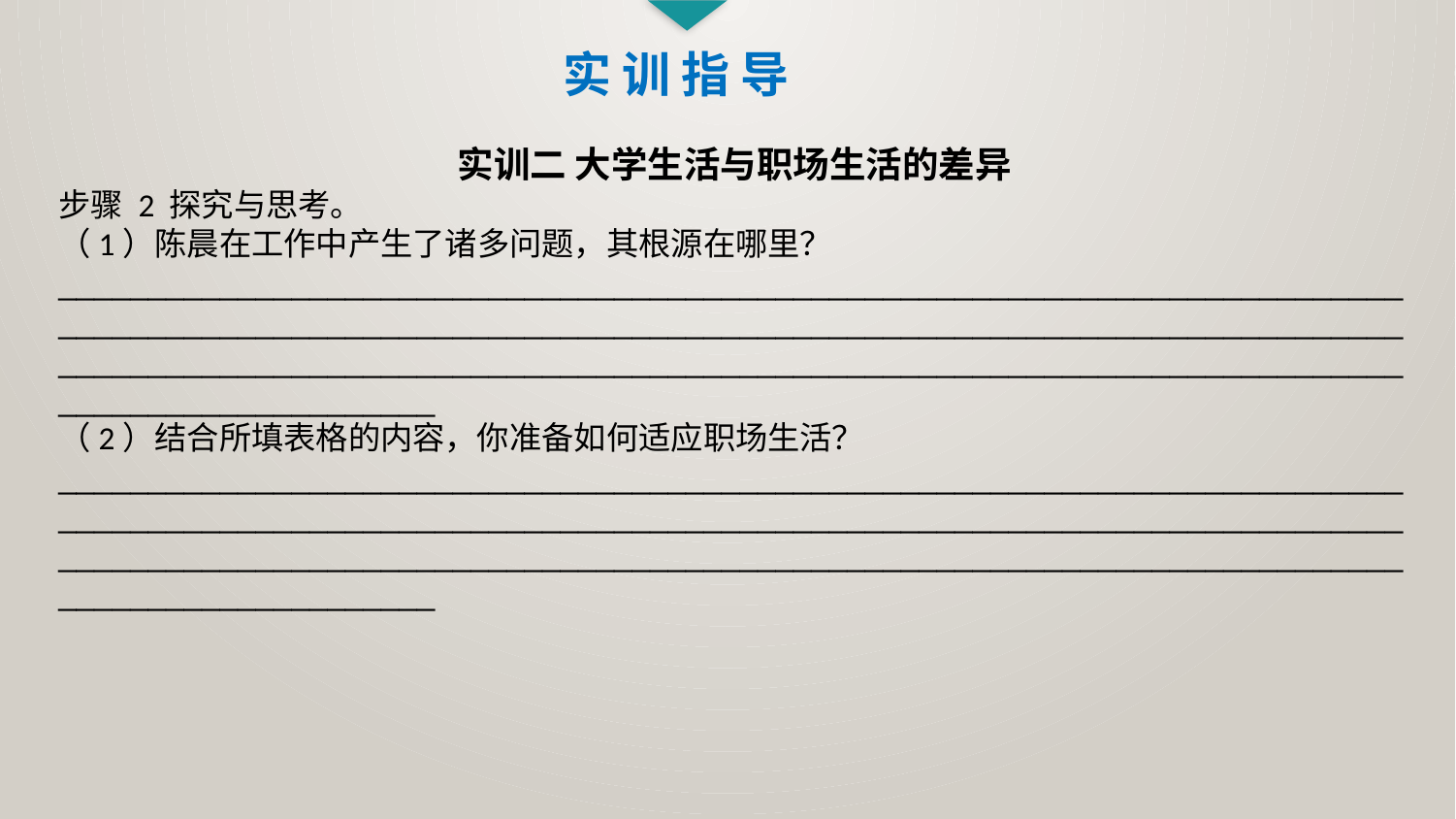

实 训 指 导
实训二 大学生活与职场生活的差异
步骤 2 探究与思考。
（1）陈晨在工作中产生了诸多问题，其根源在哪里？
______________________________________________________________________________________________________________________________________________________________________________________________________________________________________________________
（2）结合所填表格的内容，你准备如何适应职场生活？
______________________________________________________________________________________________________________________________________________________________________________________________________________________________________________________

90